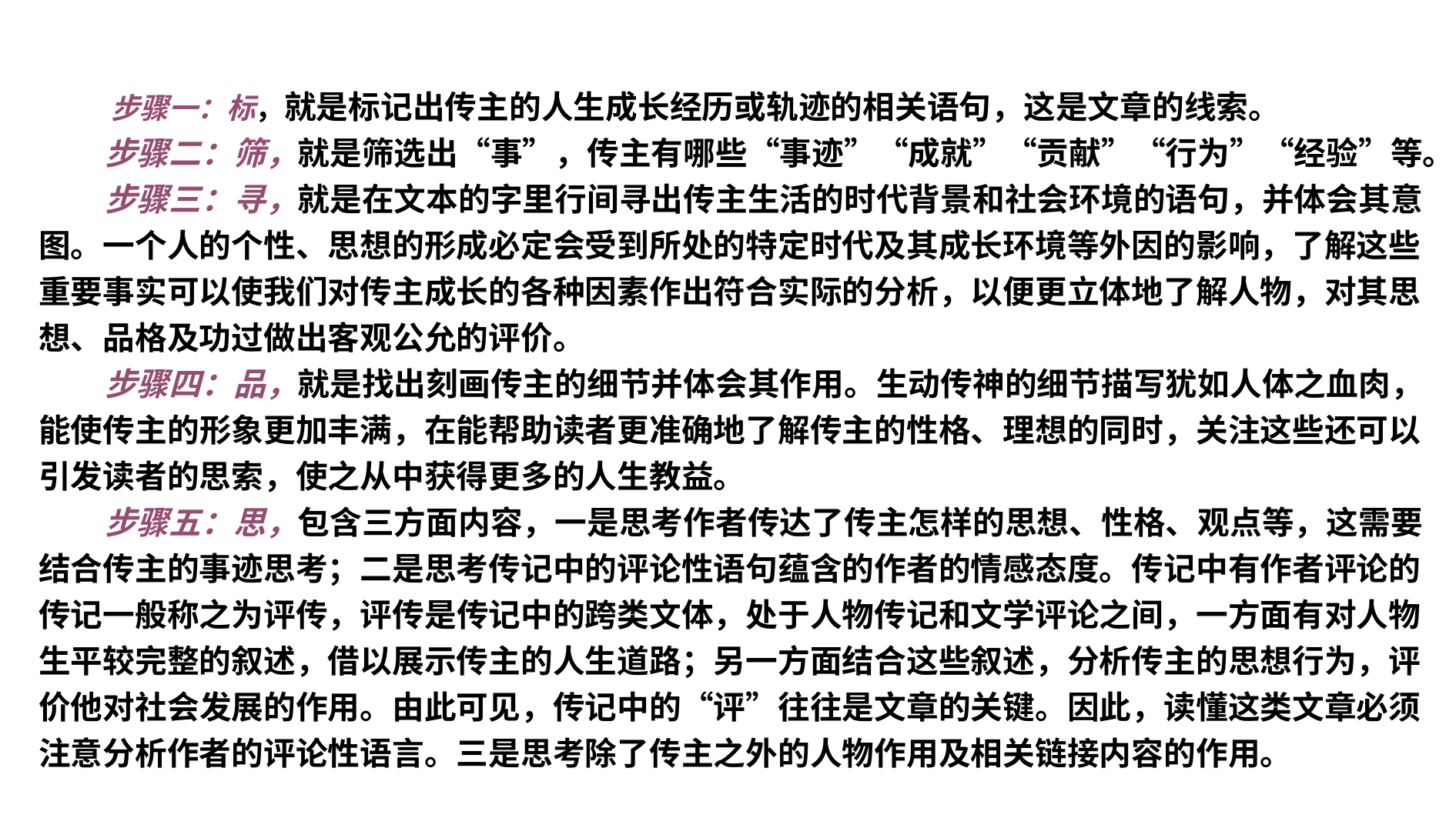

传记阅读“5步骤”：标—筛—寻—品—思
          步骤一：标，就是标记出传主的人生成长经历或轨迹的相关语句，这是文章的线索。
        步骤二：筛，就是筛选出“事”，传主有哪些“事迹”“成就”“贡献”“行为”“经验”等。
        步骤三：寻，就是在文本的字里行间寻出传主生活的时代背景和社会环境的语句，并体会其意图。一个人的个性、思想的形成必定会受到所处的特定时代及其成长环境等外因的影响，了解这些重要事实可以使我们对传主成长的各种因素作出符合实际的分析，以便更立体地了解人物，对其思想、品格及功过做出客观公允的评价。
        步骤四：品，就是找出刻画传主的细节并体会其作用。生动传神的细节描写犹如人体之血肉，能使传主的形象更加丰满，在能帮助读者更准确地了解传主的性格、理想的同时，关注这些还可以引发读者的思索，使之从中获得更多的人生教益。
        步骤五：思，包含三方面内容，一是思考作者传达了传主怎样的思想、性格、观点等，这需要结合传主的事迹思考；二是思考传记中的评论性语句蕴含的作者的情感态度。传记中有作者评论的传记一般称之为评传，评传是传记中的跨类文体，处于人物传记和文学评论之间，一方面有对人物生平较完整的叙述，借以展示传主的人生道路；另一方面结合这些叙述，分析传主的思想行为，评价他对社会发展的作用。由此可见，传记中的“评”往往是文章的关键。因此，读懂这类文章必须注意分析作者的评论性语言。三是思考除了传主之外的人物作用及相关链接内容的作用。